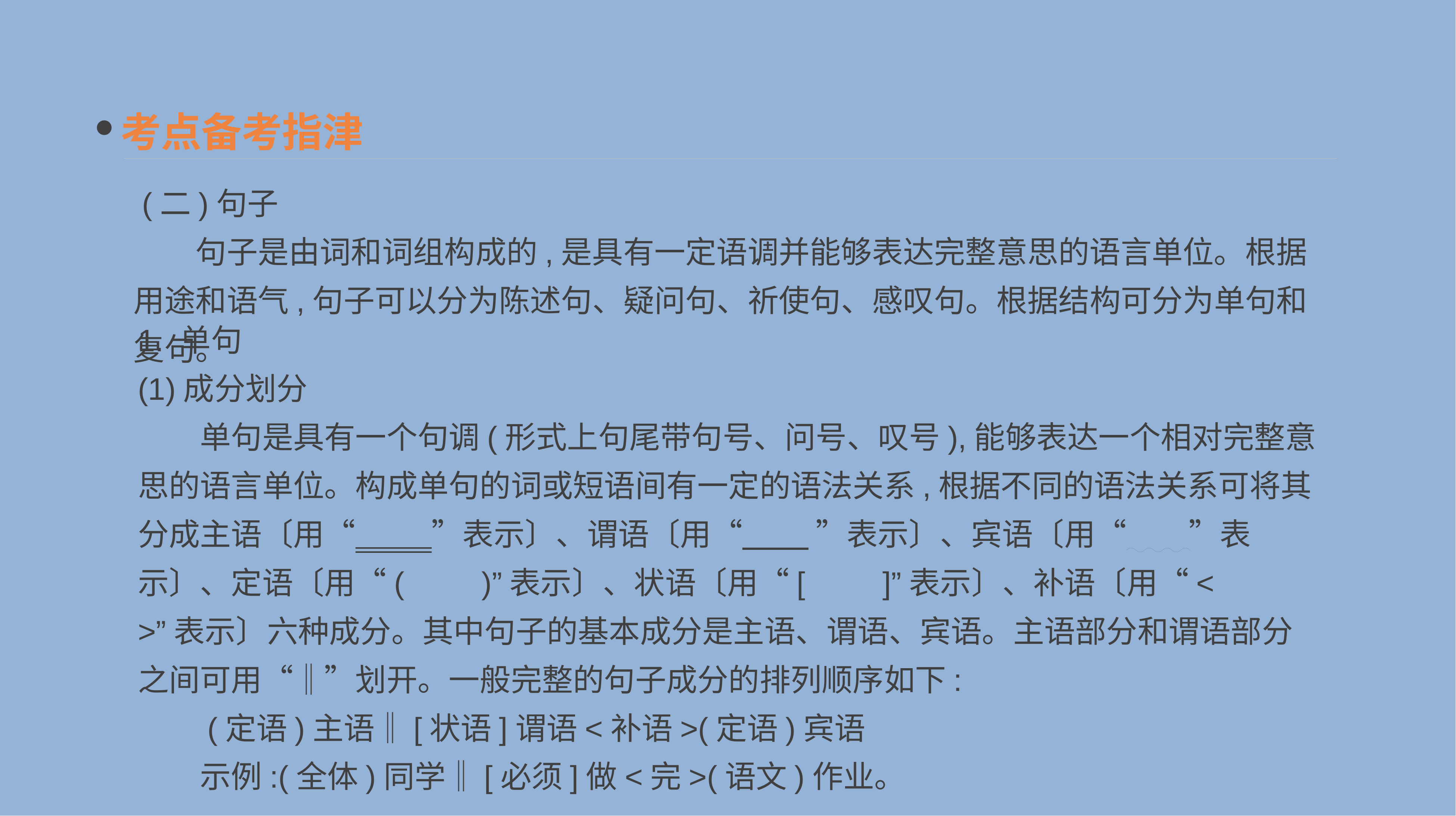

考点备考指津

 (二)句子
　　句子是由词和词组构成的,是具有一定语调并能够表达完整意思的语言单位。根据用途和语气,句子可以分为陈述句、疑问句、祈使句、感叹句。根据结构可分为单句和复句。
1. 单句
(1)成分划分
　　单句是具有一个句调(形式上句尾带句号、问号、叹号),能够表达一个相对完整意思的语言单位。构成单句的词或短语间有一定的语法关系,根据不同的语法关系可将其分成主语〔用“　  　”表示〕、谓语〔用“　      ”表示〕、宾语〔用“　　”表示〕、定语〔用“(　　)”表示〕、状语〔用“[　　]”表示〕、补语〔用“<　　>”表示〕六种成分。其中句子的基本成分是主语、谓语、宾语。主语部分和谓语部分之间可用“‖”划开。一般完整的句子成分的排列顺序如下:
　　(定语)主语‖[状语]谓语<补语>(定语)宾语
　　示例:(全体)同学‖[必须]做<完>(语文)作业。